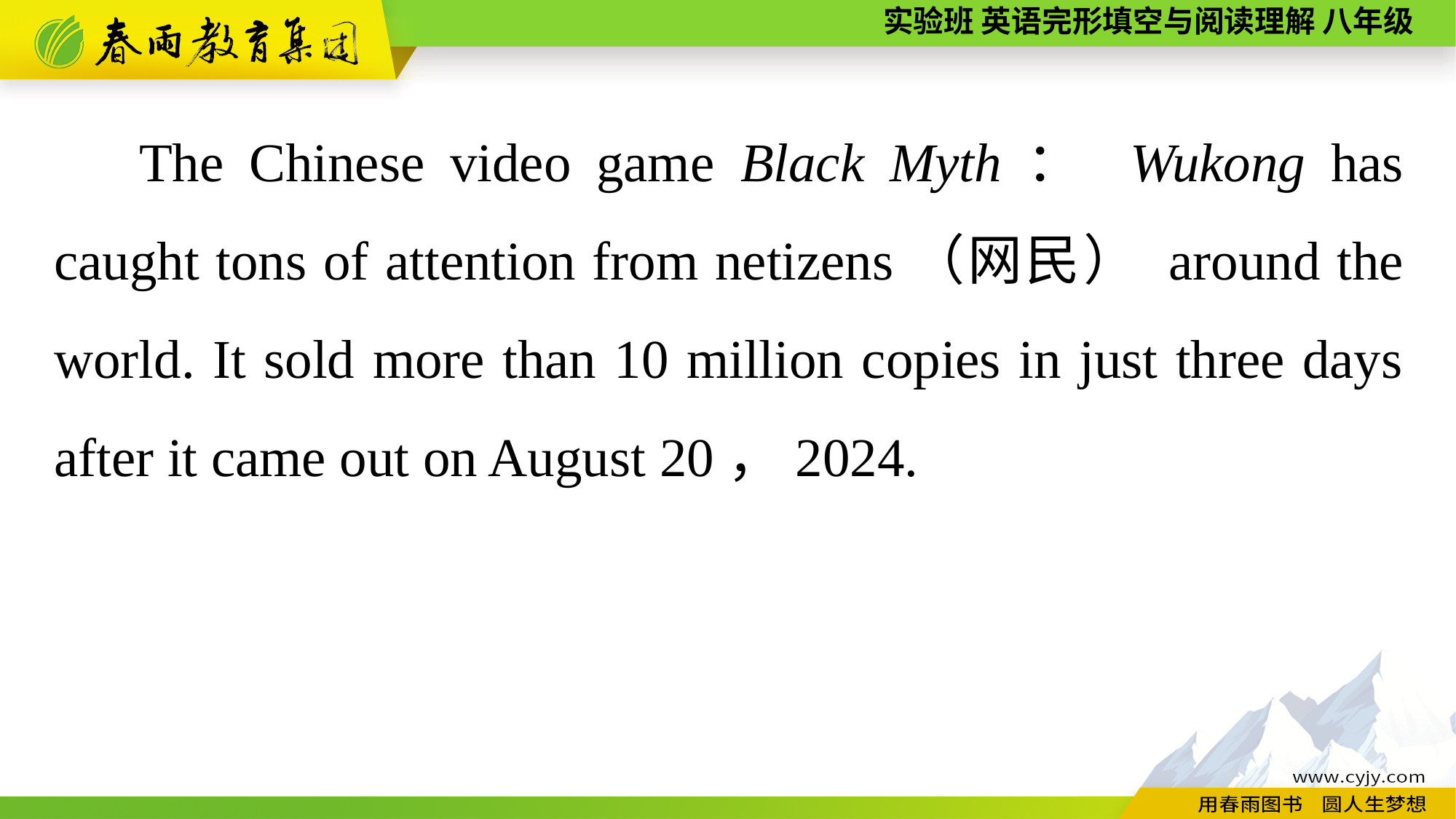

The Chinese video game Black Myth： Wukong has caught tons of attention from netizens（网民） around the world. It sold more than 10 million copies in just three days after it came out on August 20，2024.